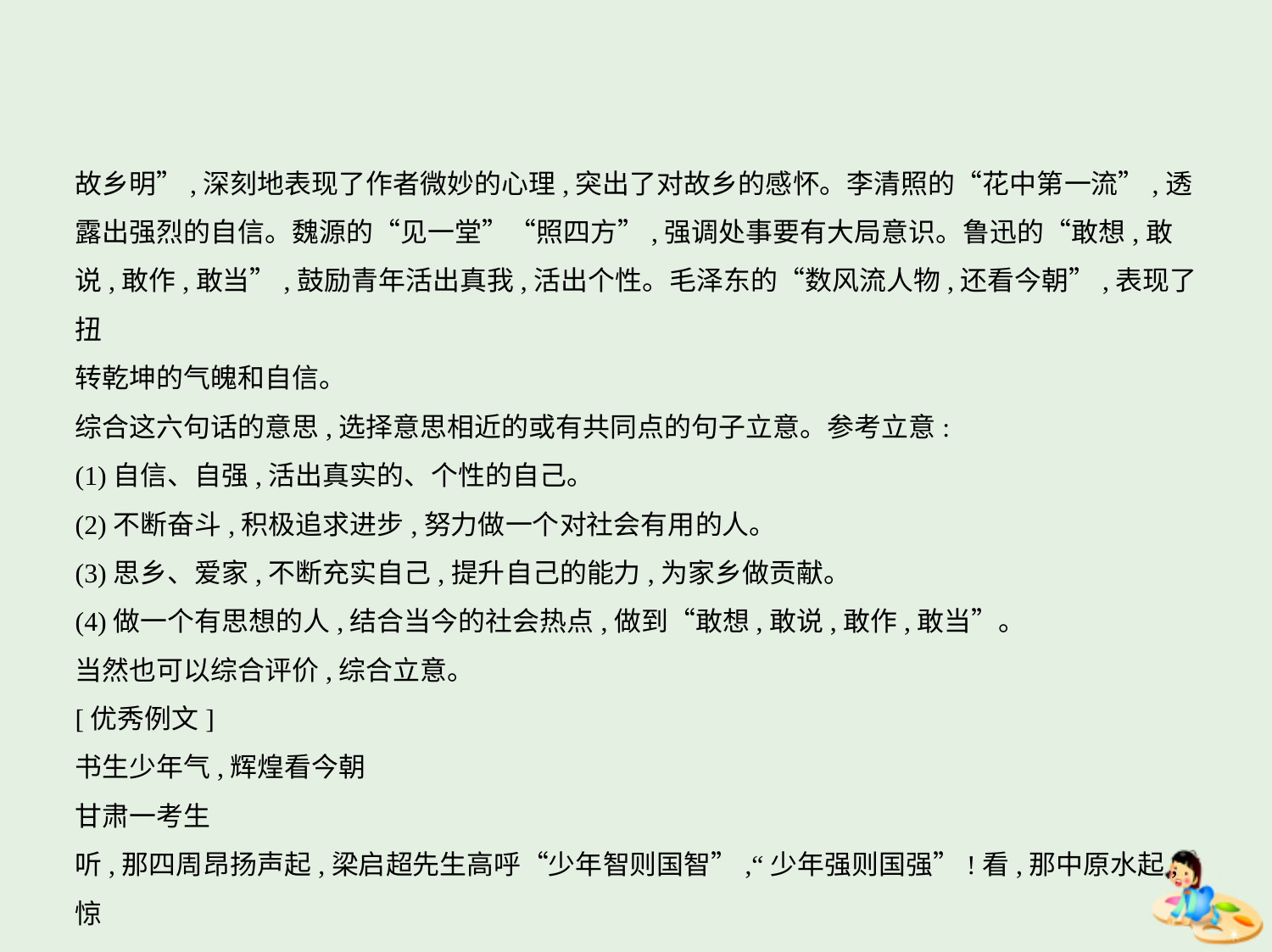

故乡明”,深刻地表现了作者微妙的心理,突出了对故乡的感怀。李清照的“花中第一流”,透
露出强烈的自信。魏源的“见一堂”“照四方”,强调处事要有大局意识。鲁迅的“敢想,敢
说,敢作,敢当”,鼓励青年活出真我,活出个性。毛泽东的“数风流人物,还看今朝”,表现了扭
转乾坤的气魄和自信。
综合这六句话的意思,选择意思相近的或有共同点的句子立意。参考立意:
(1)自信、自强,活出真实的、个性的自己。
(2)不断奋斗,积极追求进步,努力做一个对社会有用的人。
(3)思乡、爱家,不断充实自己,提升自己的能力,为家乡做贡献。
(4)做一个有思想的人,结合当今的社会热点,做到“敢想,敢说,敢作,敢当”。
当然也可以综合评价,综合立意。
[优秀例文]
书生少年气,辉煌看今朝
甘肃一考生
听,那四周昂扬声起,梁启超先生高呼“少年智则国智”,“少年强则国强”!看,那中原水起,惊